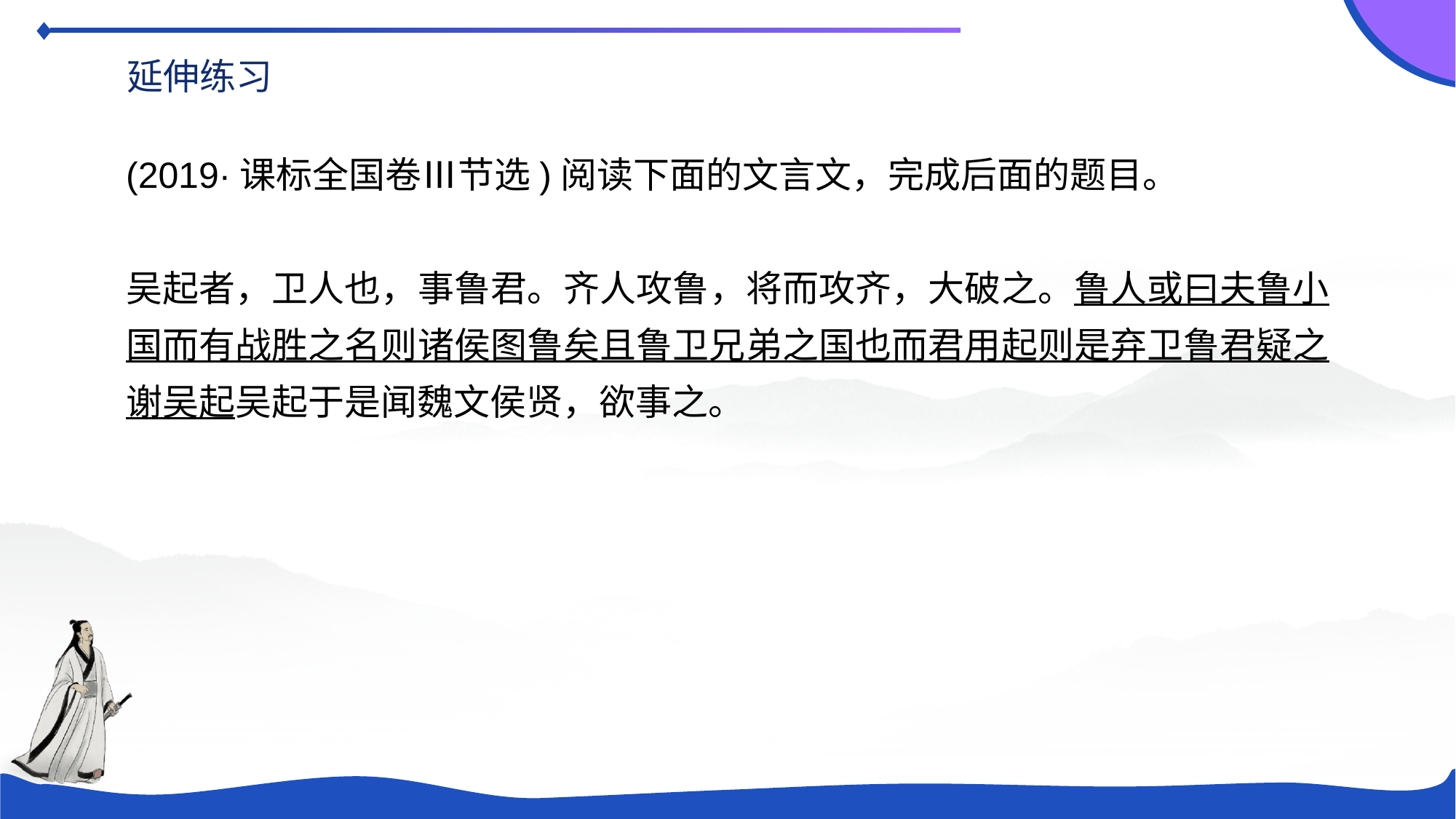

延伸练习
(2019·课标全国卷Ⅲ节选)阅读下面的文言文，完成后面的题目。

吴起者，卫人也，事鲁君。齐人攻鲁，将而攻齐，大破之。鲁人或曰夫鲁小国而有战胜之名则诸侯图鲁矣且鲁卫兄弟之国也而君用起则是弃卫鲁君疑之谢吴起吴起于是闻魏文侯贤，欲事之。